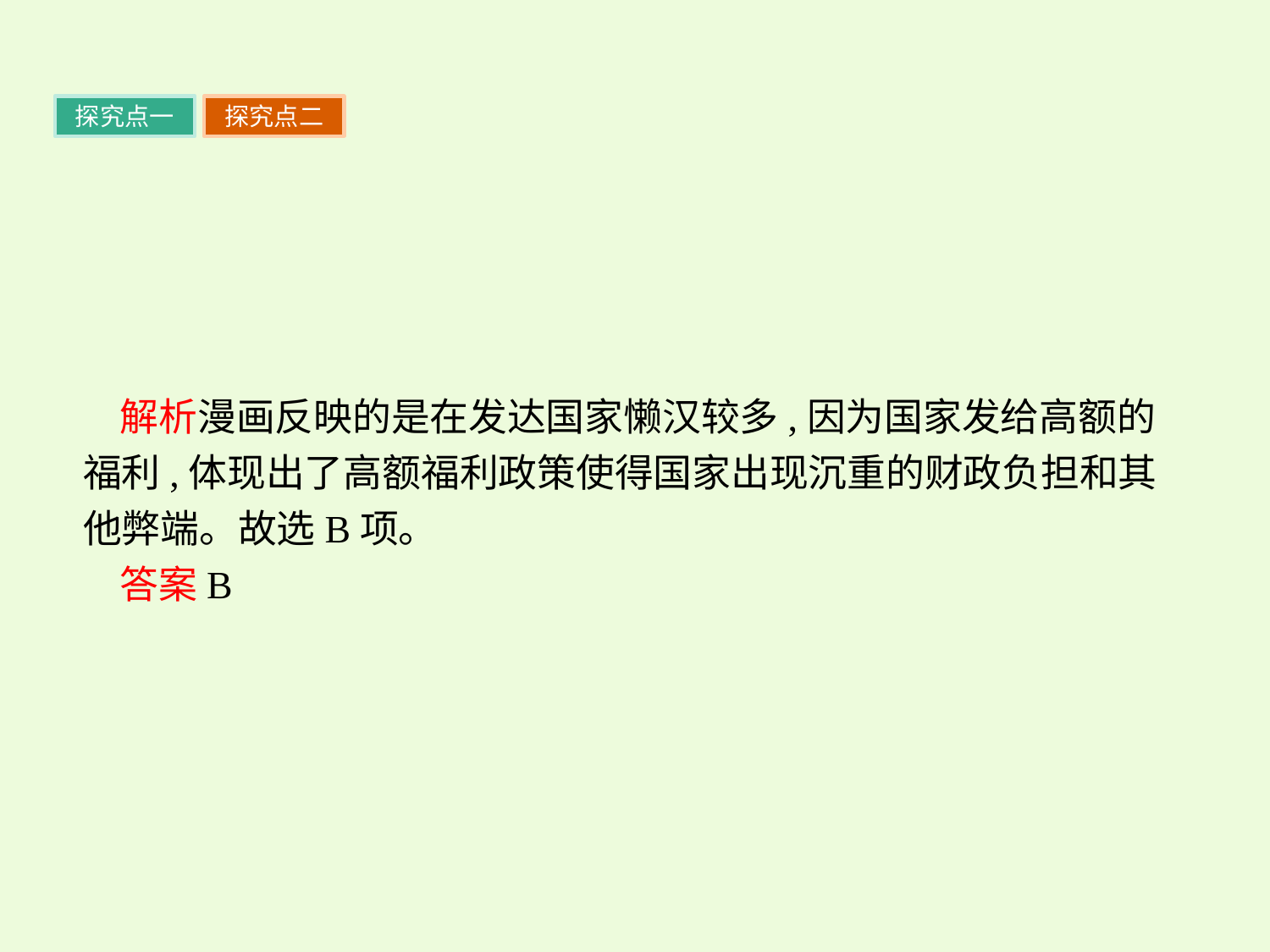

探究点一
探究点二
解析漫画反映的是在发达国家懒汉较多,因为国家发给高额的福利,体现出了高额福利政策使得国家出现沉重的财政负担和其他弊端。故选B项。
答案B